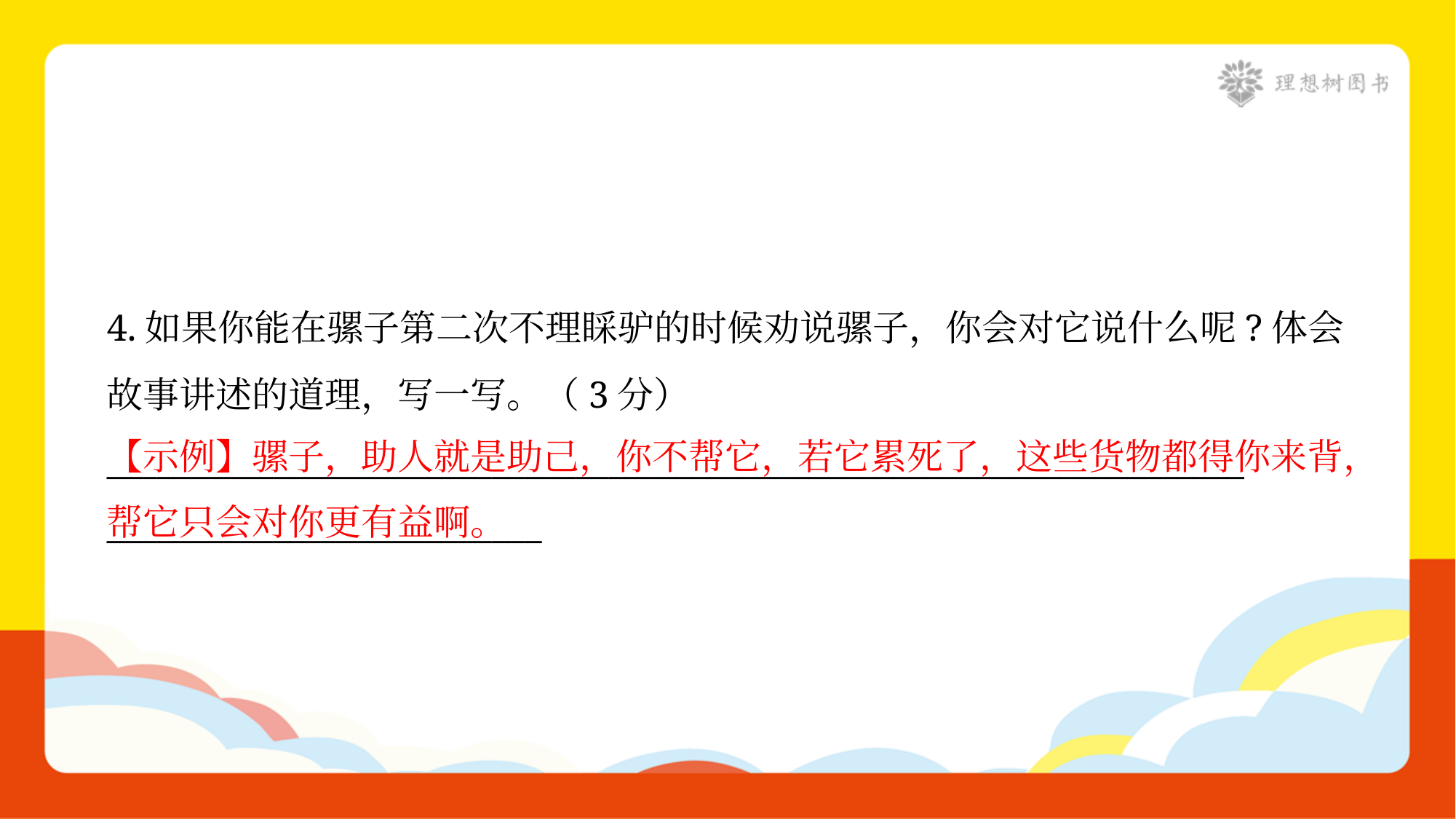

4.如果你能在骡子第二次不理睬驴的时候劝说骡子，你会对它说什么呢?体会
故事讲述的道理，写一写。（3分）
____________________________________________________________________
__________________________
【示例】骡子，助人就是助己，你不帮它，若它累死了，这些货物都得你来背，帮它只会对你更有益啊。